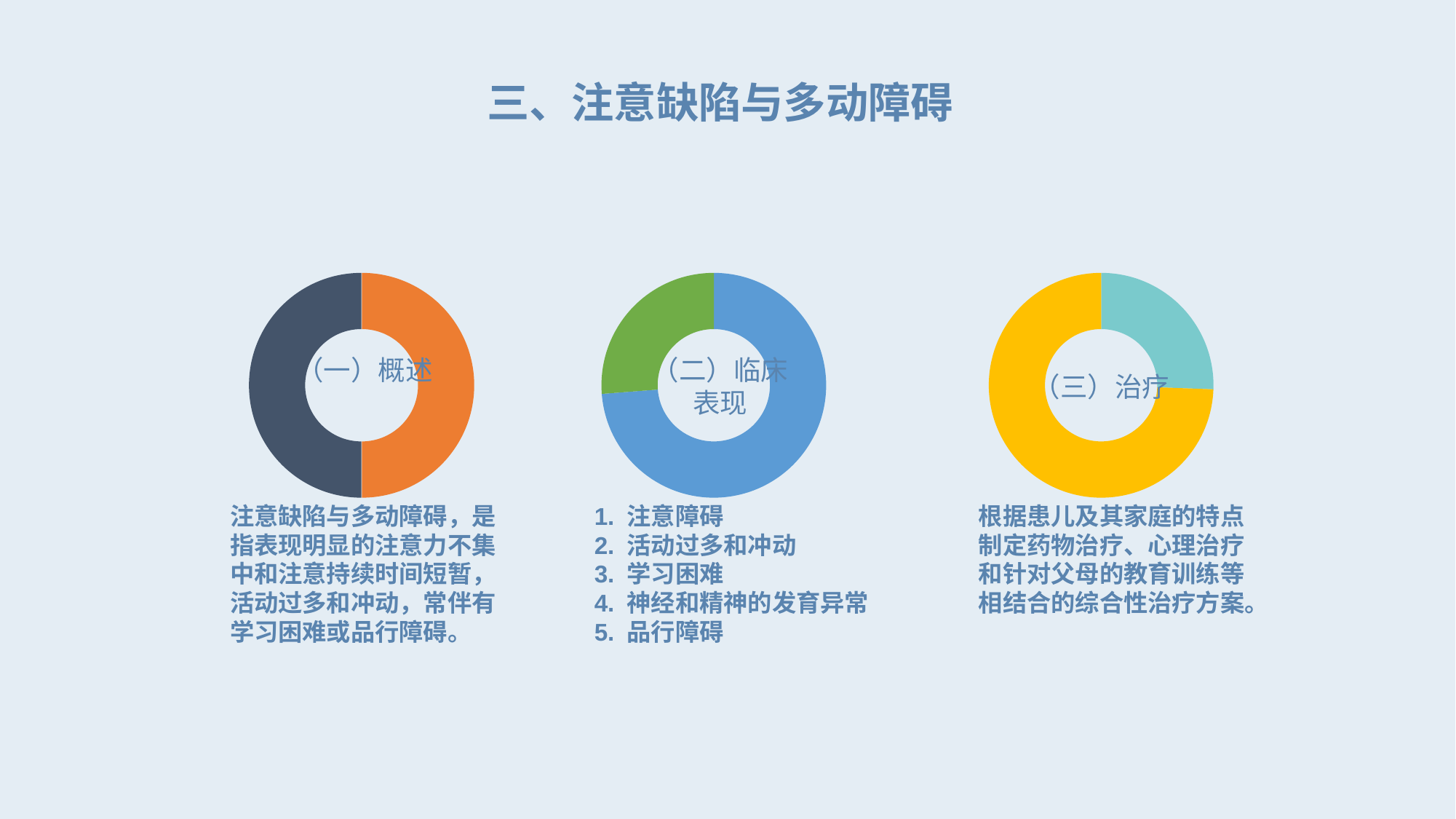

三、注意缺陷与多动障碍

### Chart

| Category | 销售额 |
|---|---|
| 第一季度 | 3.2 |
| 第二季度 | 3.2 |
|  | None |
|  | None |
（一）概述
注意缺陷与多动障碍，是指表现明显的注意力不集中和注意持续时间短暂，活动过多和冲动，常伴有学习困难或品行障碍。

### Chart

| Category | 销售额 |
|---|---|
| 第一季度 | 9.0 |
| 第二季度 | 3.2 |
|  | None |
|  | None |
（二）临床表现
1. 注意障碍
2. 活动过多和冲动
3. 学习困难
4. 神经和精神的发育异常
5. 品行障碍

### Chart

| Category | 销售额 |
|---|---|
| 第一季度 | 1.1 |
| 第二季度 | 3.2 |
|  | None |
|  | None |
（三）治疗
根据患儿及其家庭的特点制定药物治疗、心理治疗和针对父母的教育训练等相结合的综合性治疗方案。